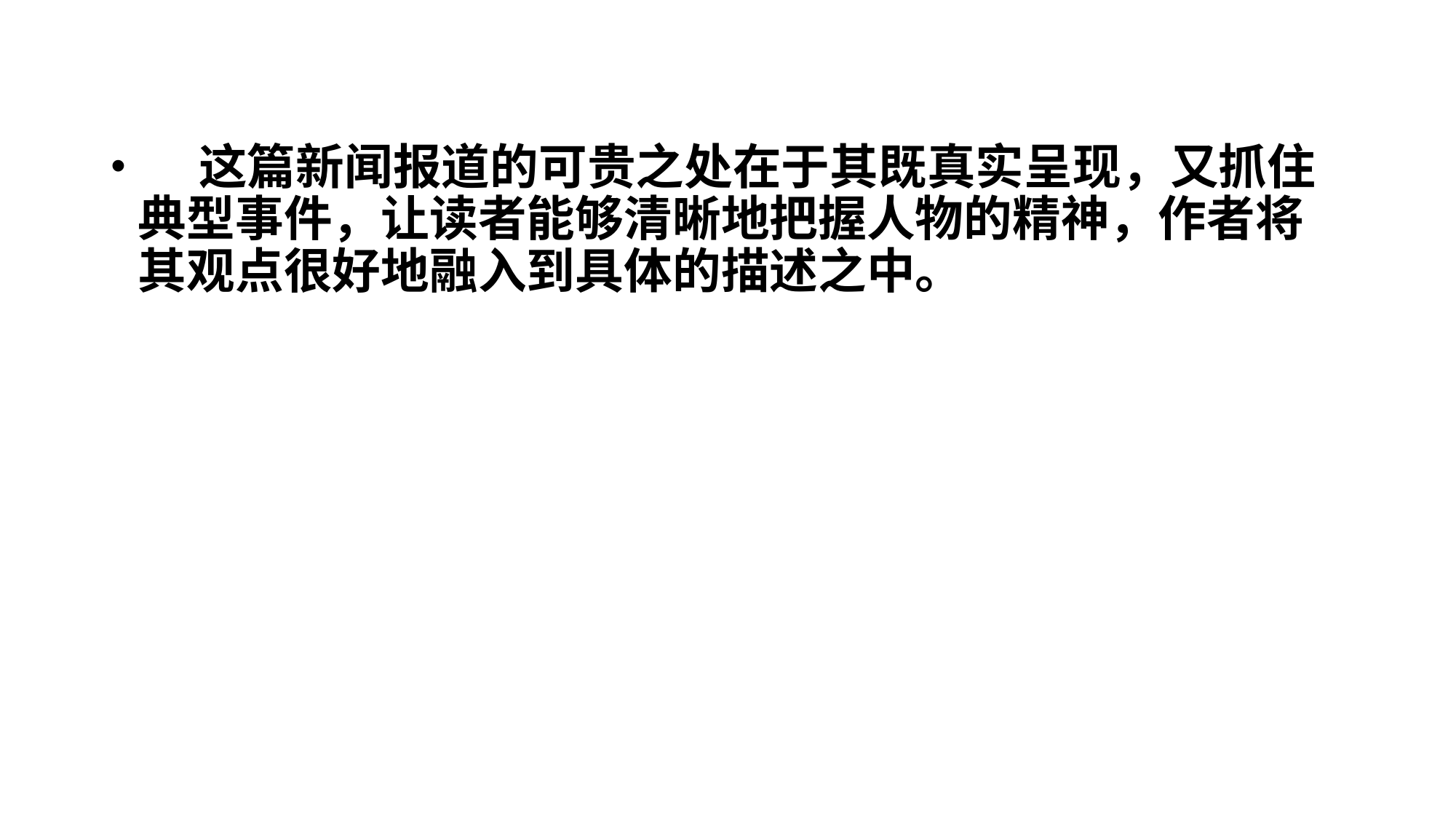

这篇新闻报道的可贵之处在于其既真实呈现，又抓住典型事件，让读者能够清晰地把握人物的精神，作者将其观点很好地融入到具体的描述之中。